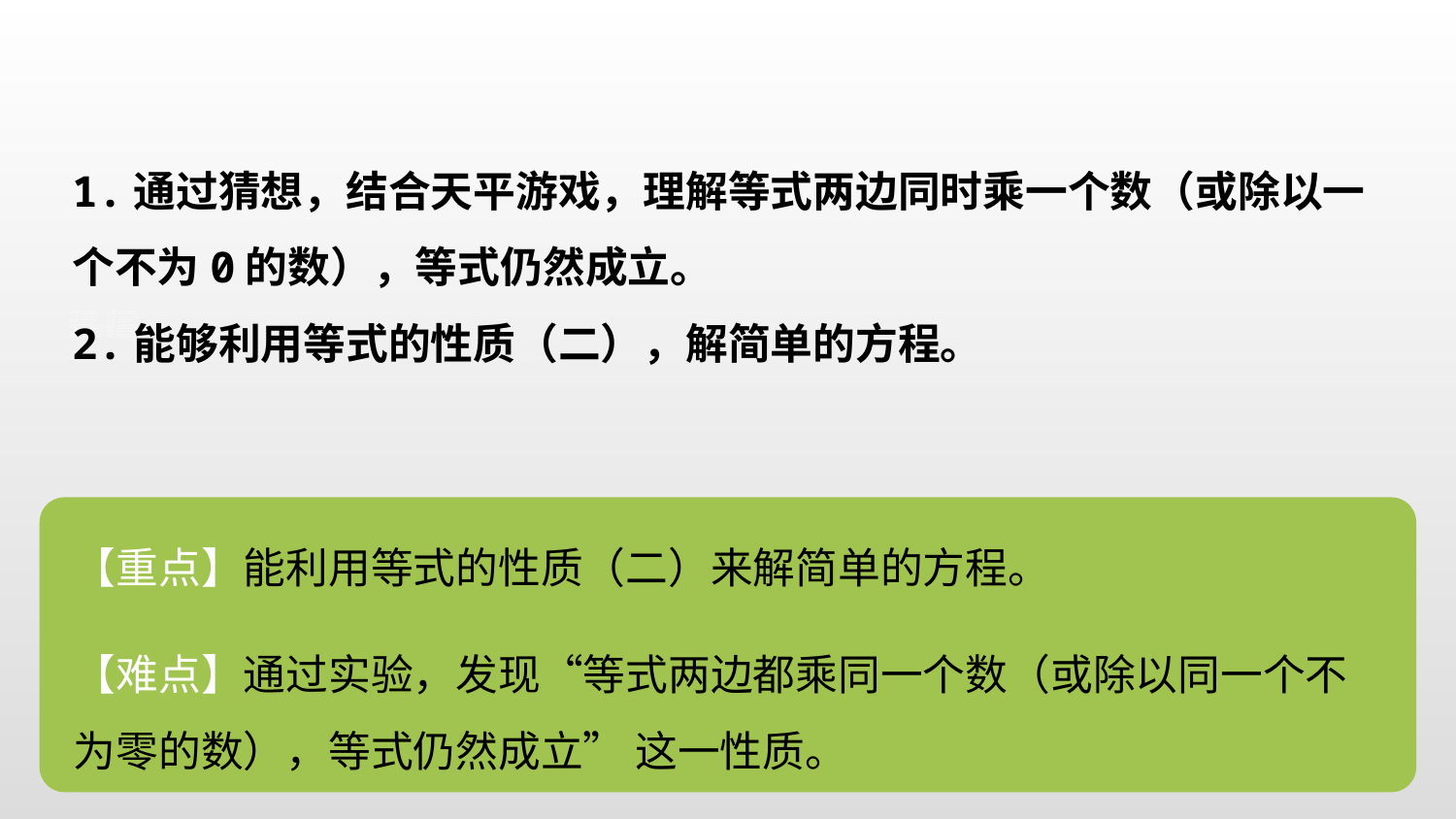

1.通过猜想，结合天平游戏，理解等式两边同时乘一个数（或除以一个不为0的数），等式仍然成立。
2.能够利用等式的性质（二），解简单的方程。

【重点】能利用等式的性质（二）来解简单的方程。
【难点】通过实验，发现“等式两边都乘同一个数（或除以同一个不为零的数），等式仍然成立” 这一性质。